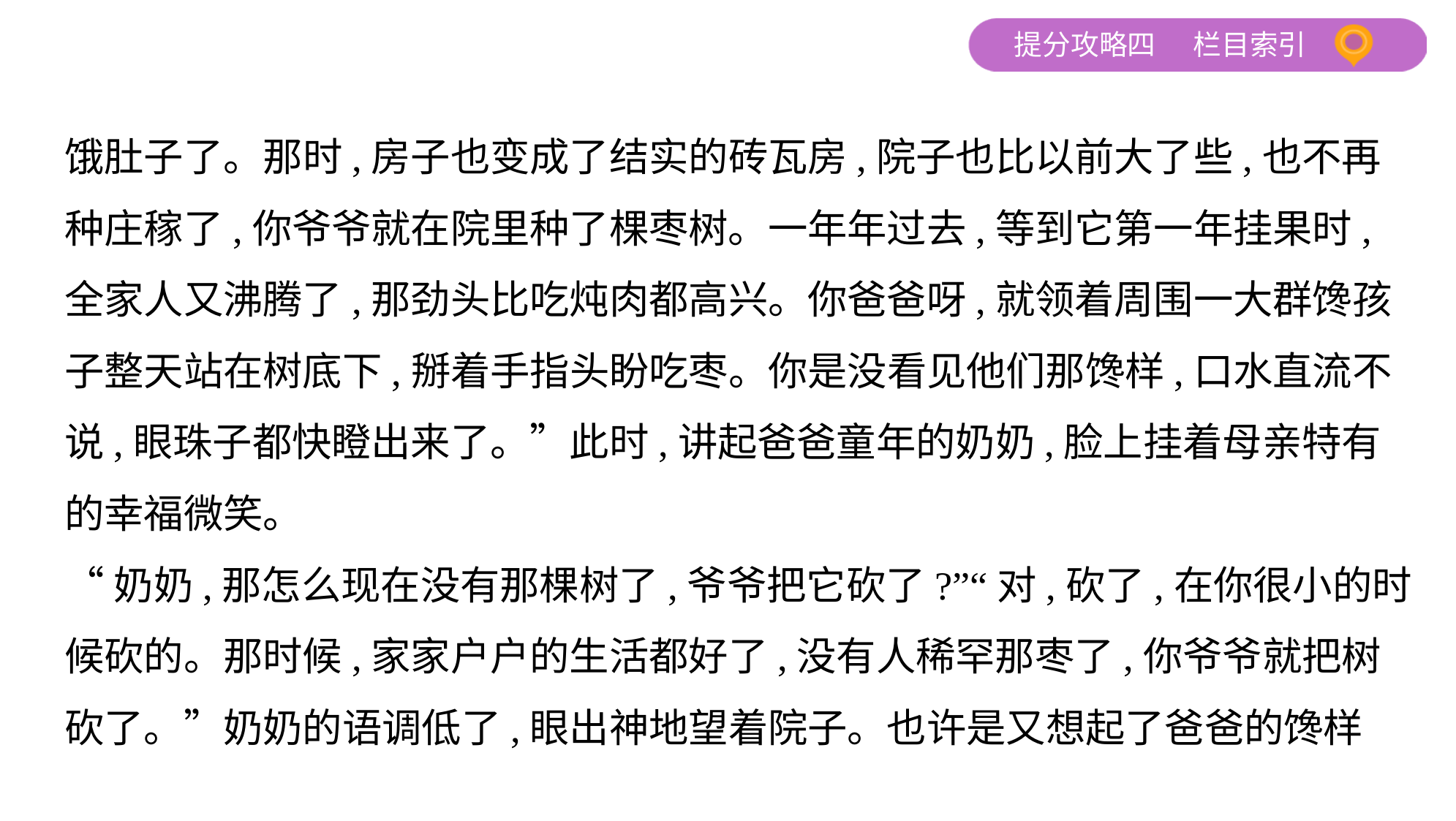

饿肚子了。那时,房子也变成了结实的砖瓦房,院子也比以前大了些,也不再
种庄稼了,你爷爷就在院里种了棵枣树。一年年过去,等到它第一年挂果时,
全家人又沸腾了,那劲头比吃炖肉都高兴。你爸爸呀,就领着周围一大群馋孩
子整天站在树底下,掰着手指头盼吃枣。你是没看见他们那馋样,口水直流不
说,眼珠子都快瞪出来了。”此时,讲起爸爸童年的奶奶,脸上挂着母亲特有
的幸福微笑。
“奶奶,那怎么现在没有那棵树了,爷爷把它砍了?”“对,砍了,在你很小的时
候砍的。那时候,家家户户的生活都好了,没有人稀罕那枣了,你爷爷就把树
砍了。”奶奶的语调低了,眼出神地望着院子。也许是又想起了爸爸的馋样